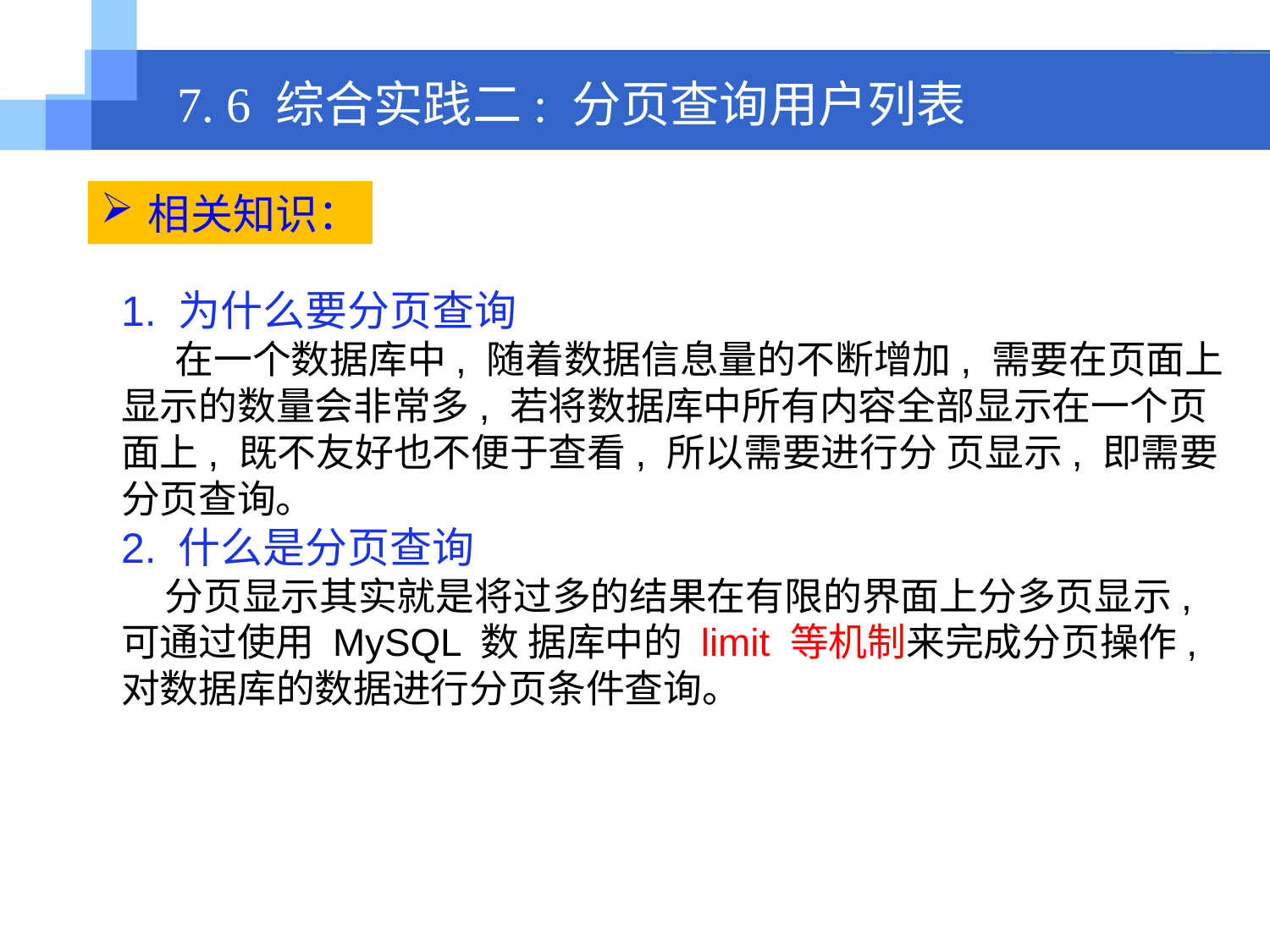

7. 6 综合实践二: 分页查询用户列表
相关知识：
1. 为什么要分页查询
      在一个数据库中, 随着数据信息量的不断增加, 需要在页面上显示的数量会非常多, 若将数据库中所有内容全部显示在一个页面上, 既不友好也不便于查看, 所以需要进行分 页显示, 即需要分页查询。
2. 什么是分页查询
     分页显示其实就是将过多的结果在有限的界面上分多页显示, 可通过使用 MySQL 数 据库中的 limit 等机制来完成分页操作, 对数据库的数据进行分页条件查询。